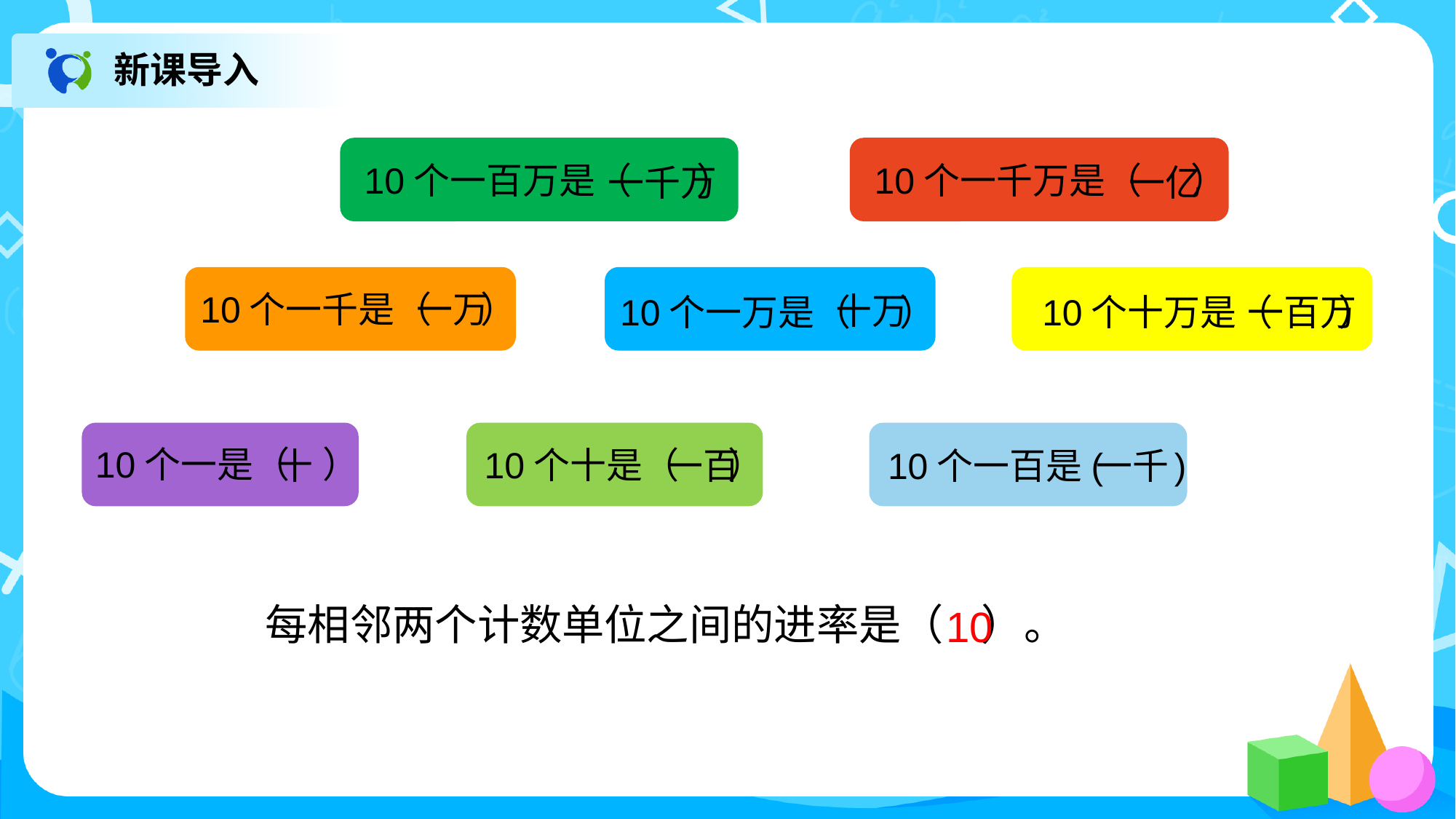

新课导入

10个一百万是（        ）

10个一千万是（      ）
一千万
一亿

10个一千是（      ）

10个一万是（      ）

10个十万是（        ）
一万
十万
一百万

10个一是（    ）

10个十是（      ）

10个一百是(       )
一百
一千
十
每相邻两个计数单位之间的进率是（    ）。
10